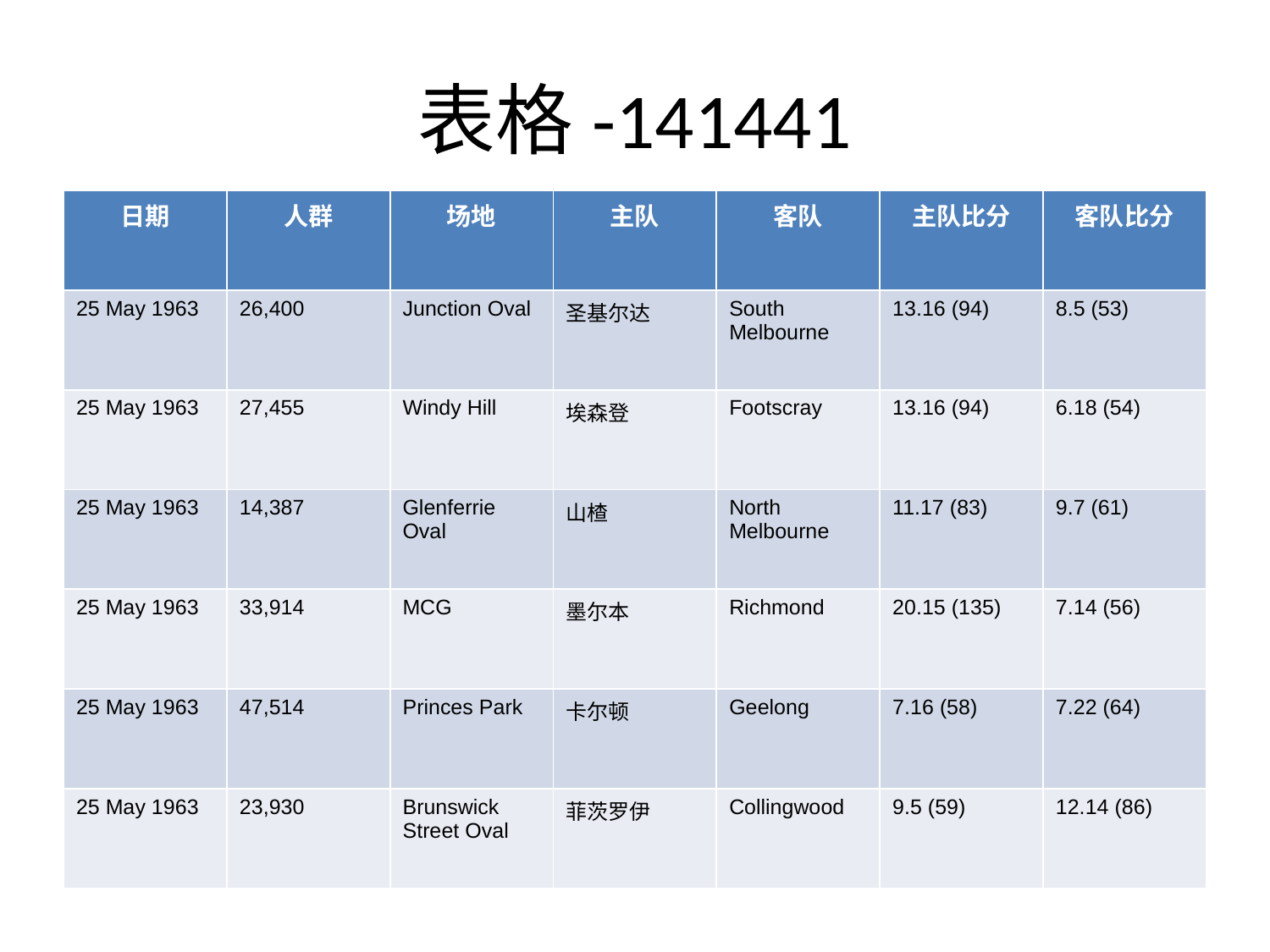

# 表格-141441
| 日期 | 人群 | 场地 | 主队 | 客队 | 主队比分 | 客队比分 |
| --- | --- | --- | --- | --- | --- | --- |
| 25 May 1963 | 26,400 | Junction Oval | 圣基尔达 | South Melbourne | 13.16 (94) | 8.5 (53) |
| 25 May 1963 | 27,455 | Windy Hill | 埃森登 | Footscray | 13.16 (94) | 6.18 (54) |
| 25 May 1963 | 14,387 | Glenferrie Oval | 山楂 | North Melbourne | 11.17 (83) | 9.7 (61) |
| 25 May 1963 | 33,914 | MCG | 墨尔本 | Richmond | 20.15 (135) | 7.14 (56) |
| 25 May 1963 | 47,514 | Princes Park | 卡尔顿 | Geelong | 7.16 (58) | 7.22 (64) |
| 25 May 1963 | 23,930 | Brunswick Street Oval | 菲茨罗伊 | Collingwood | 9.5 (59) | 12.14 (86) |